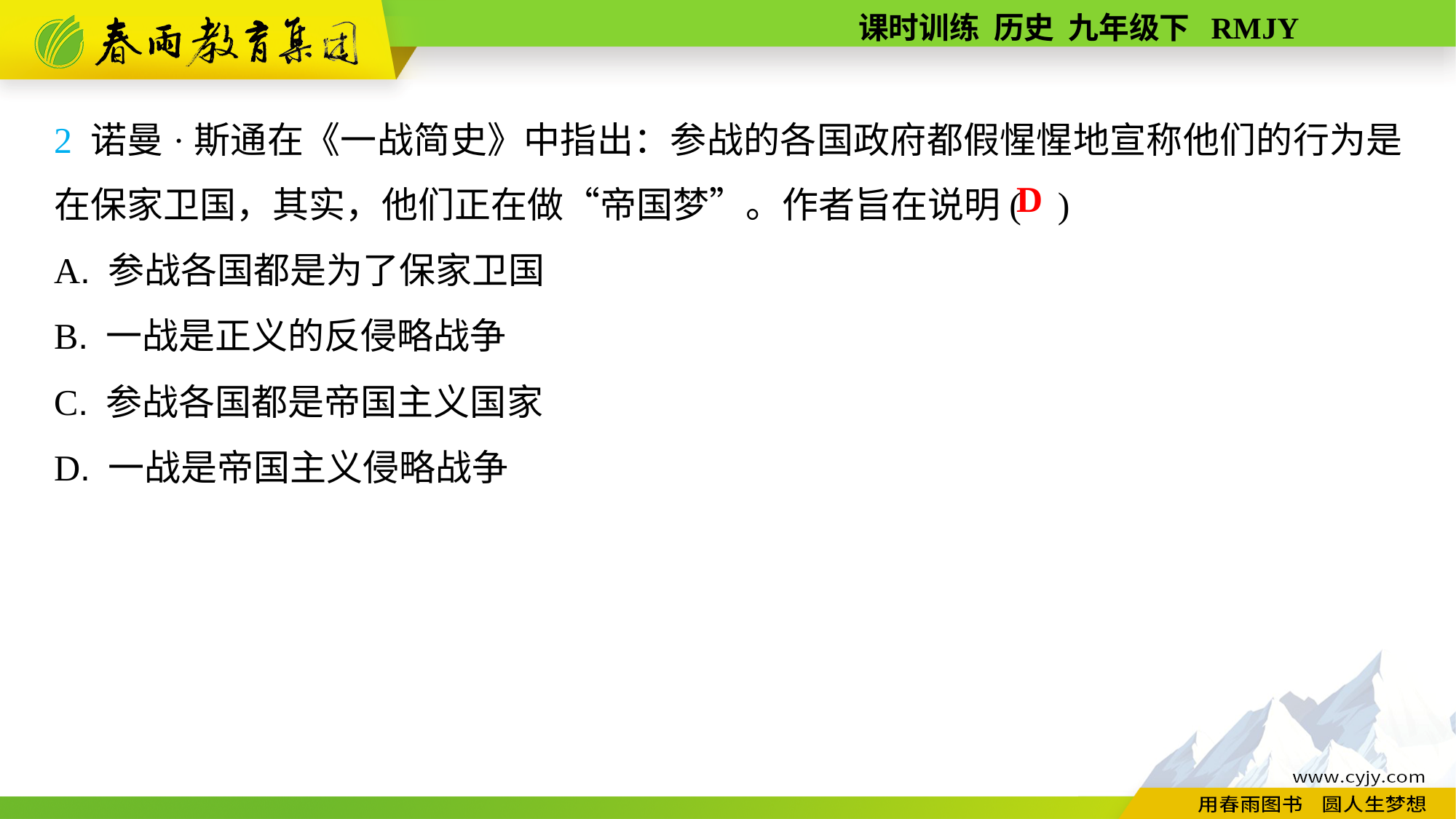

2 诺曼·斯通在《一战简史》中指出：参战的各国政府都假惺惺地宣称他们的行为是在保家卫国，其实，他们正在做“帝国梦”。作者旨在说明(    )
A. 参战各国都是为了保家卫国
B. 一战是正义的反侵略战争
C. 参战各国都是帝国主义国家
D. 一战是帝国主义侵略战争
D